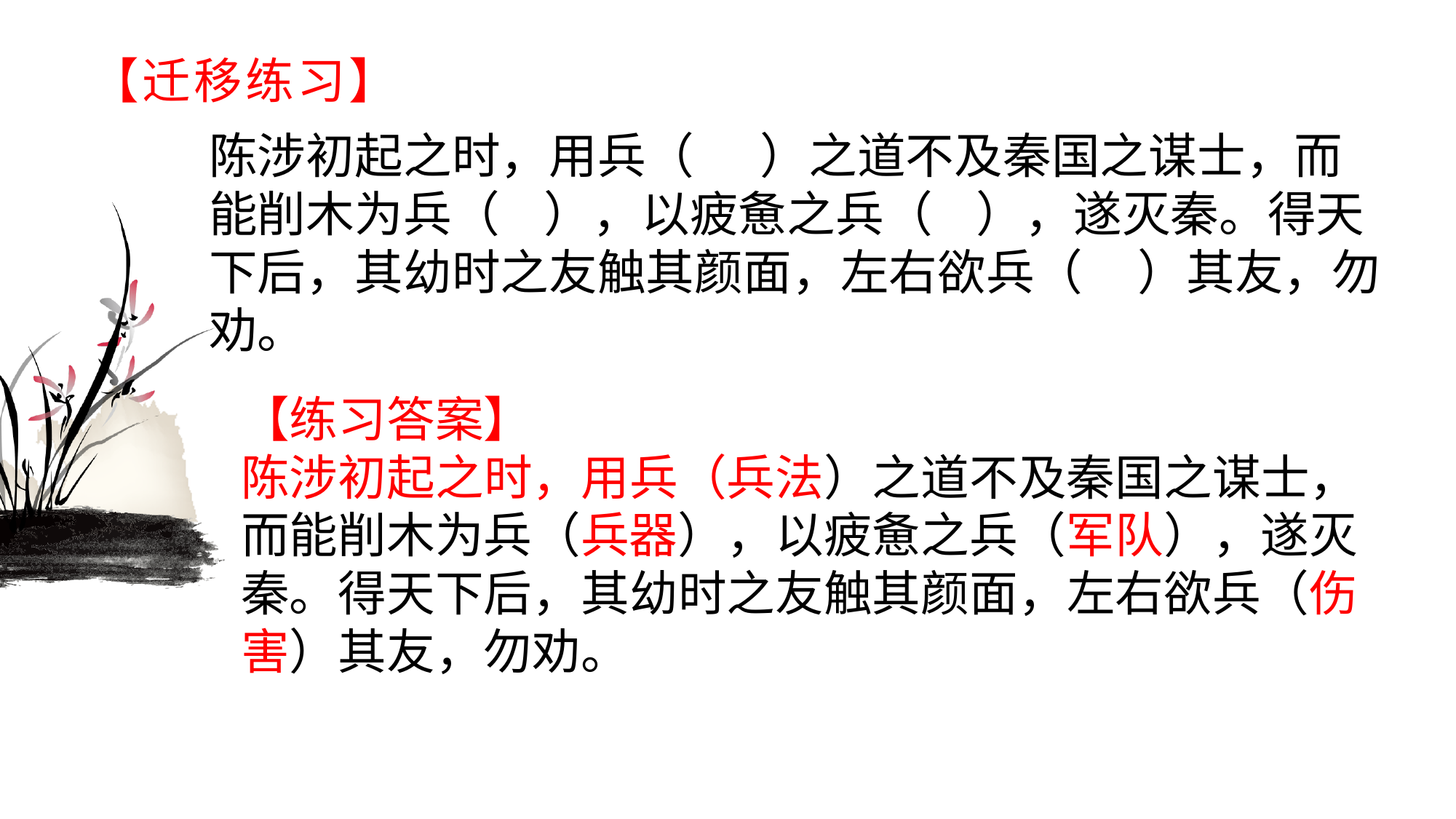

# 【迁移练习】
陈涉初起之时，用兵（      ）之道不及秦国之谋士，而能削木为兵（    ），以疲惫之兵（    ），遂灭秦。得天下后，其幼时之友触其颜面，左右欲兵（     ）其友，勿劝。
【练习答案】陈涉初起之时，用兵（兵法）之道不及秦国之谋士，而能削木为兵（兵器），以疲惫之兵（军队），遂灭秦。得天下后，其幼时之友触其颜面，左右欲兵（伤害）其友，勿劝。